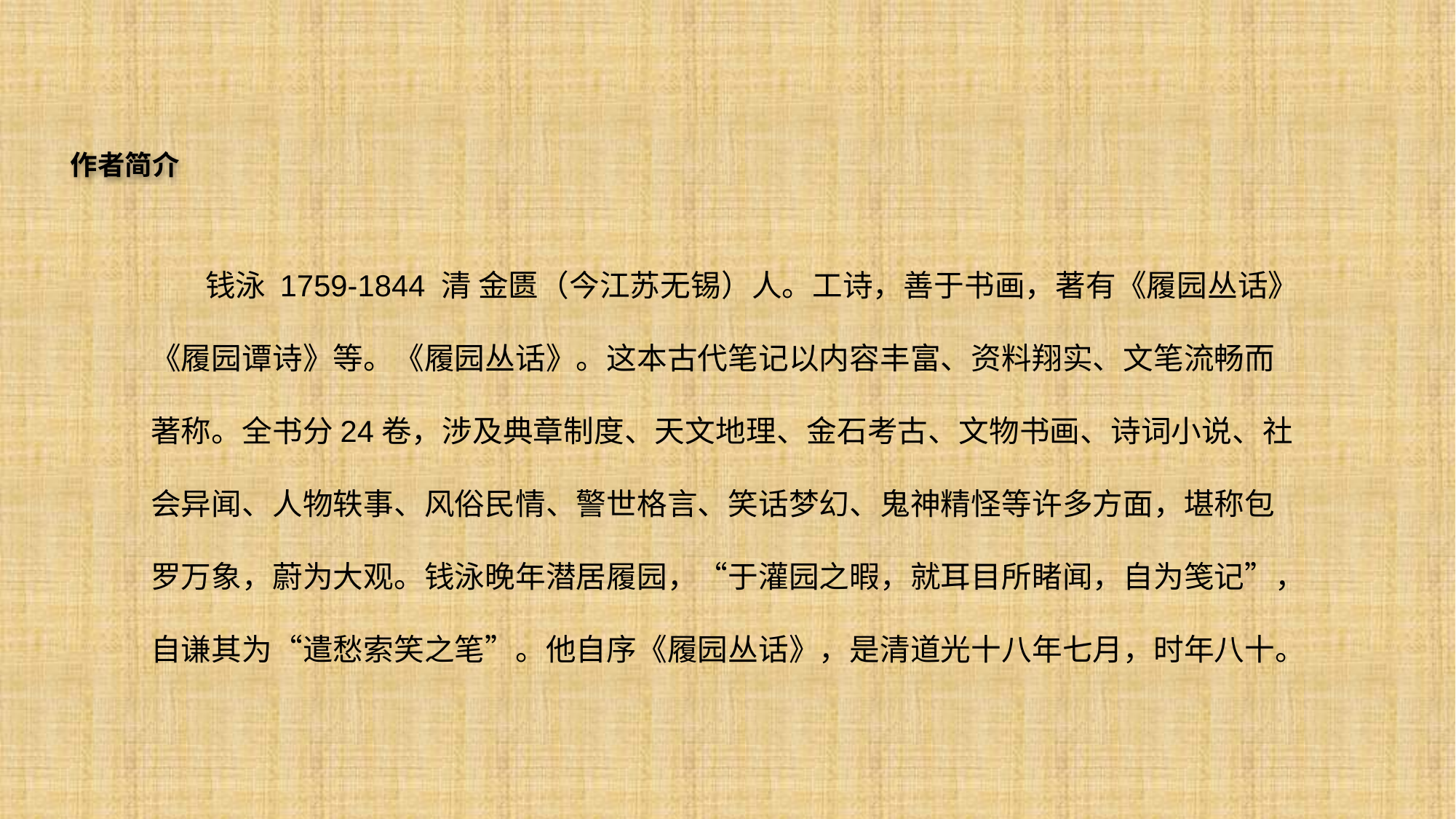

作者简介
       钱泳 1759-1844 清 金匮（今江苏无锡）人。工诗，善于书画，著有《履园丛话》《履园谭诗》等。《履园丛话》。这本古代笔记以内容丰富、资料翔实、文笔流畅而著称。全书分24卷，涉及典章制度、天文地理、金石考古、文物书画、诗词小说、社会异闻、人物轶事、风俗民情、警世格言、笑话梦幻、鬼神精怪等许多方面，堪称包罗万象，蔚为大观。钱泳晚年潜居履园，“于灌园之暇，就耳目所睹闻，自为笺记”，自谦其为“遣愁索笑之笔”。他自序《履园丛话》，是清道光十八年七月，时年八十。